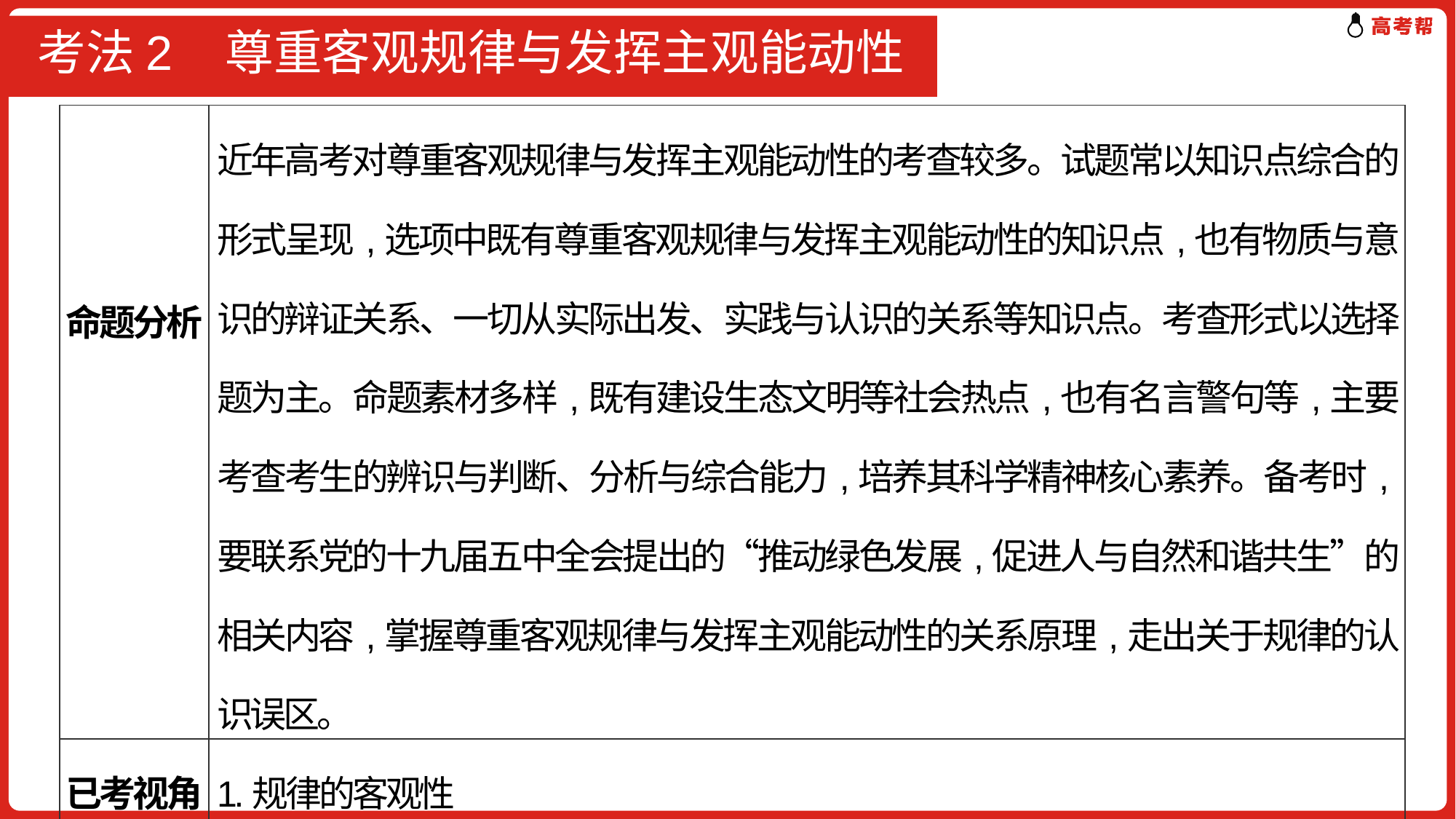

# 考法2   尊重客观规律与发挥主观能动性
| 命题分析 | 近年高考对尊重客观规律与发挥主观能动性的考查较多。试题常以知识点综合的形式呈现,选项中既有尊重客观规律与发挥主观能动性的知识点,也有物质与意识的辩证关系、一切从实际出发、实践与认识的关系等知识点。考查形式以选择题为主。命题素材多样,既有建设生态文明等社会热点,也有名言警句等,主要考查考生的辨识与判断、分析与综合能力,培养其科学精神核心素养。备考时,要联系党的十九届五中全会提出的“推动绿色发展,促进人与自然和谐共生”的相关内容,掌握尊重客观规律与发挥主观能动性的关系原理,走出关于规律的认识误区。 |
| --- | --- |
| 已考视角 | 1.规律的客观性 2.尊重客观规律与发挥主观能动性的关系 |
| 预测视角 | 尊重客观规律与发挥主观能动性的关系 |